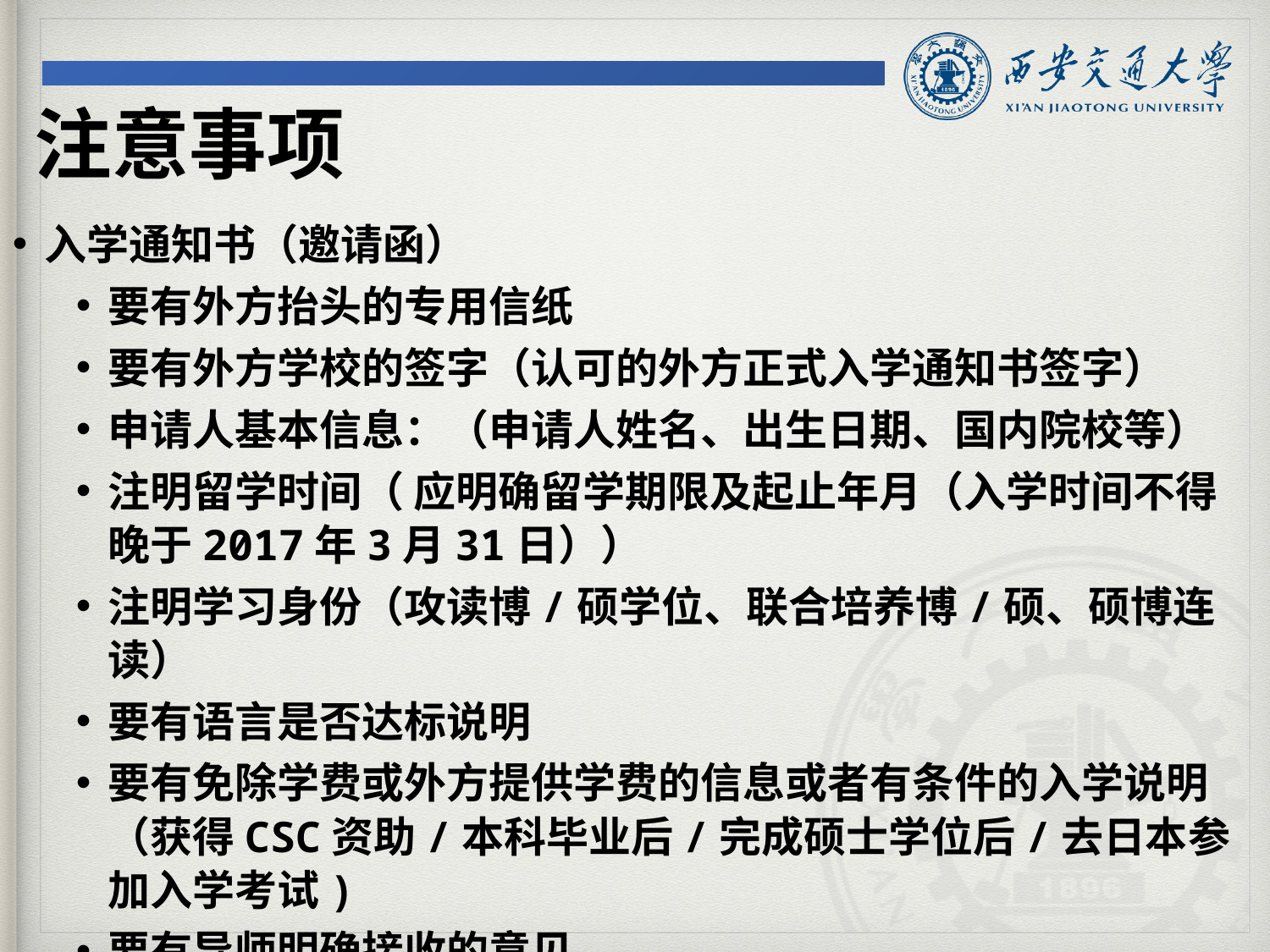

注意事项
入学通知书（邀请函）
要有外方抬头的专用信纸
要有外方学校的签字（认可的外方正式入学通知书签字）
申请人基本信息：（申请人姓名、出生日期、国内院校等）
注明留学时间（ 应明确留学期限及起止年月（入学时间不得晚于2017年3月31日））
注明学习身份（攻读博/硕学位、联合培养博/硕、硕博连读）
要有语言是否达标说明
要有免除学费或外方提供学费的信息或者有条件的入学说明（获得CSC资助/本科毕业后/完成硕士学位后/去日本参加入学考试)
要有导师明确接收的意见